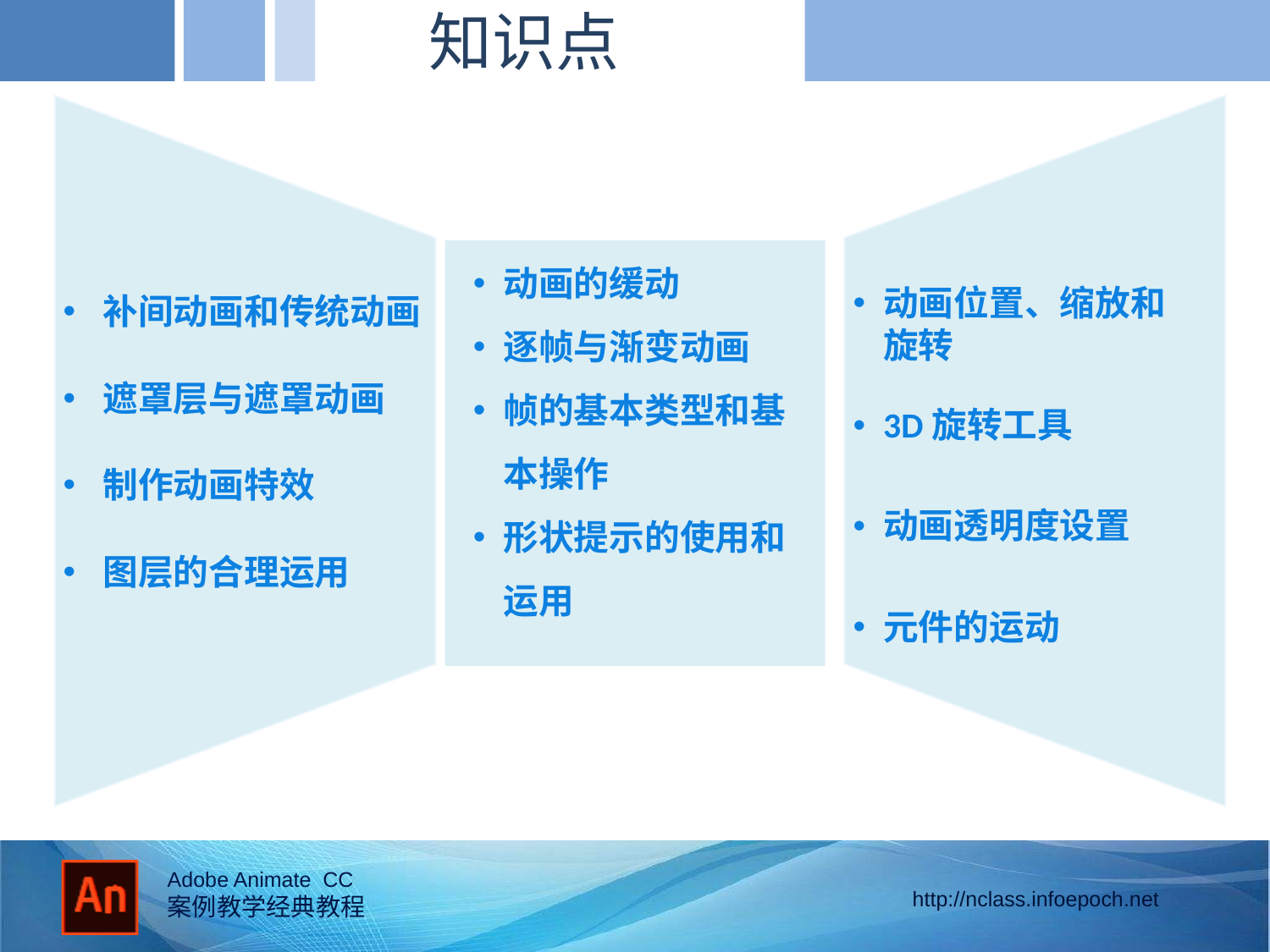

知识点

补间动画和传统动画

遮罩层与遮罩动画

制作动画特效

图层的合理运用

动画位置、缩放和旋转

3D旋转工具

动画透明度设置

元件的运动
动画的缓动
逐帧与渐变动画
帧的基本类型和基本操作
形状提示的使用和运用